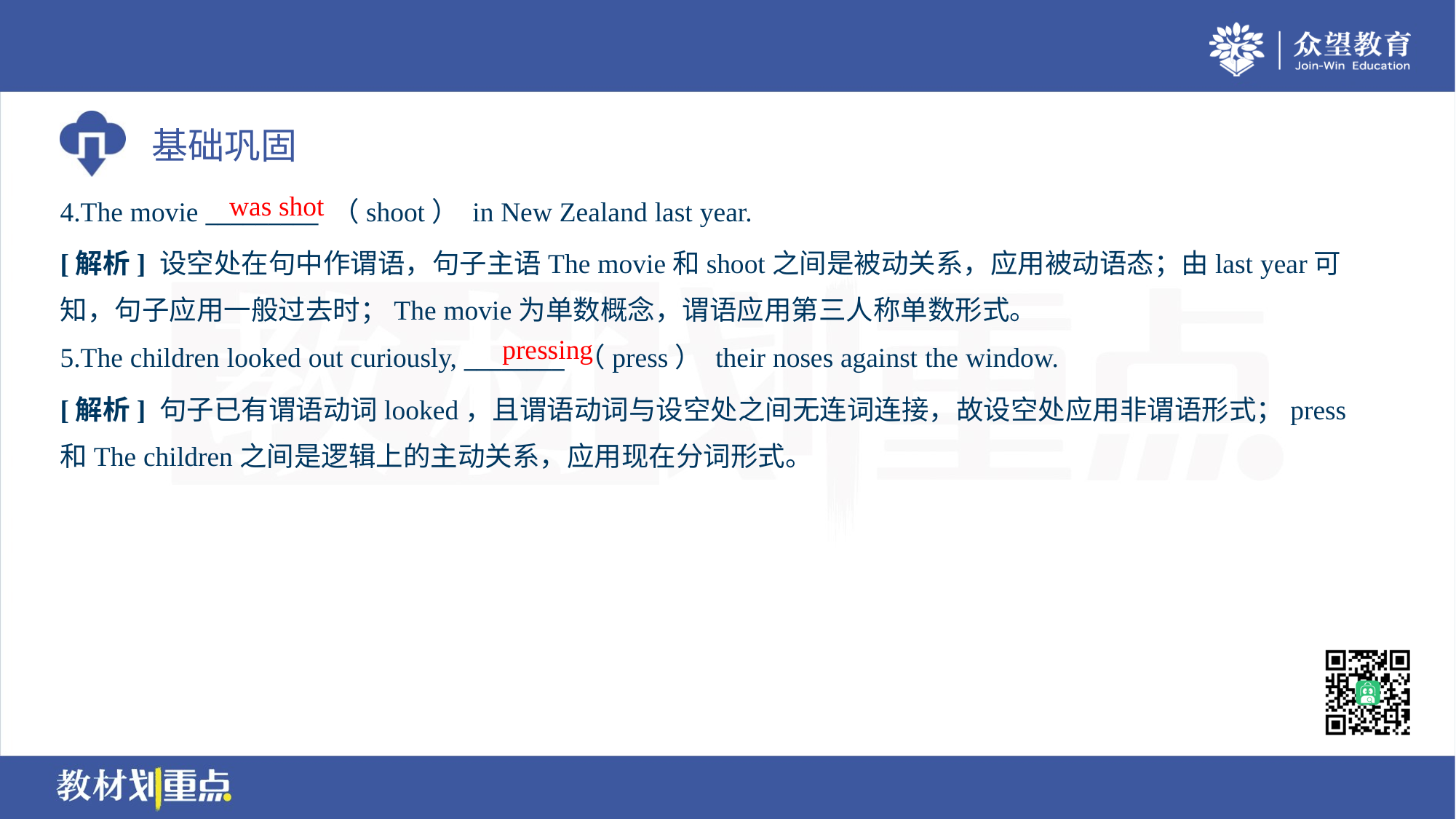

was shot
4.The movie _________ （shoot） in New Zealand last year.
[解析] 设空处在句中作谓语，句子主语The movie和shoot之间是被动关系，应用被动语态；由last year可
知，句子应用一般过去时；The movie为单数概念，谓语应用第三人称单数形式。
pressing
5.The children looked out curiously, ________ （press） their noses against the window.
[解析] 句子已有谓语动词looked，且谓语动词与设空处之间无连词连接，故设空处应用非谓语形式；press
和The children之间是逻辑上的主动关系，应用现在分词形式。